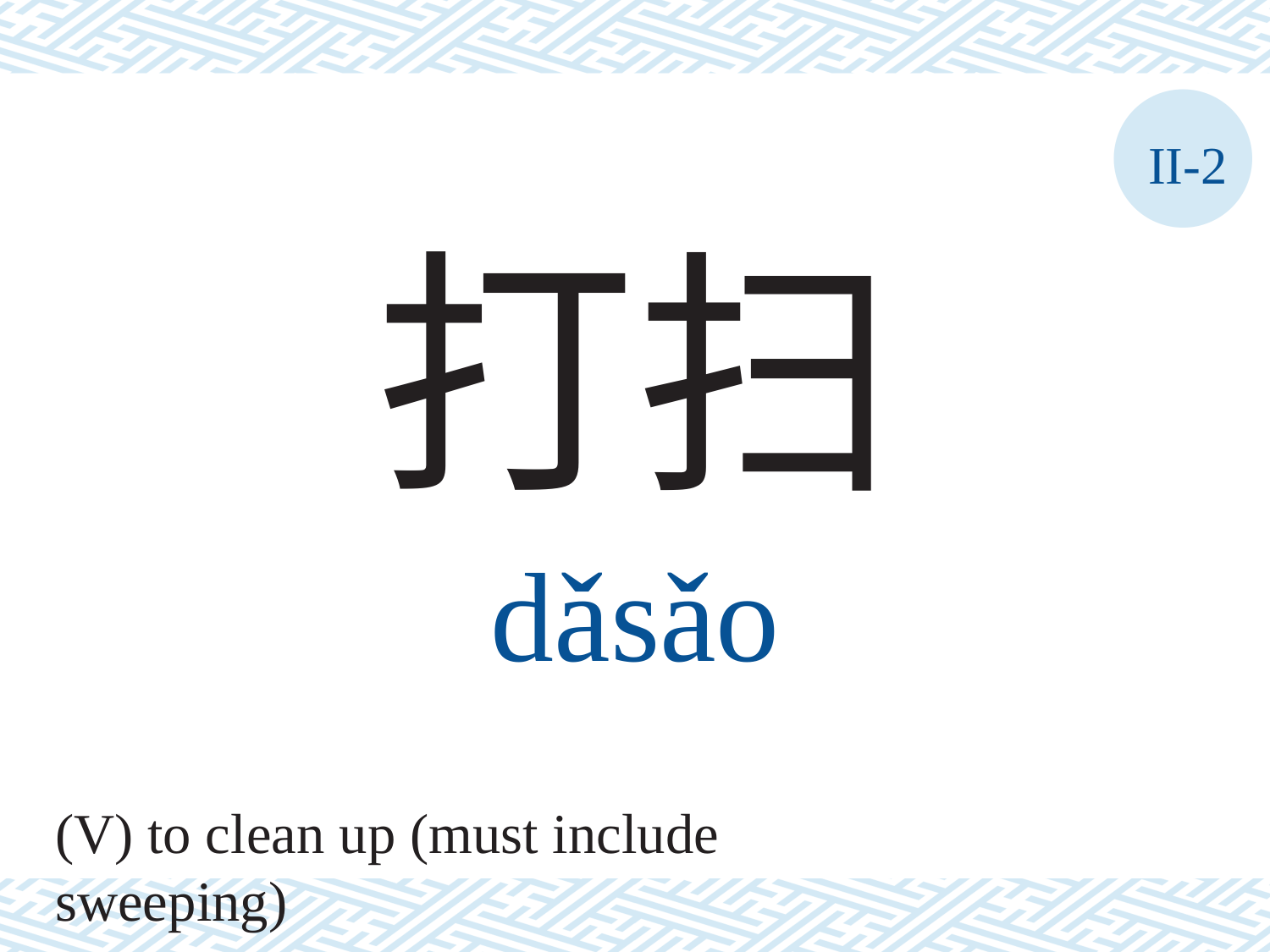

II-2
打扫
dǎsǎo
(V) to clean up (must include sweeping)